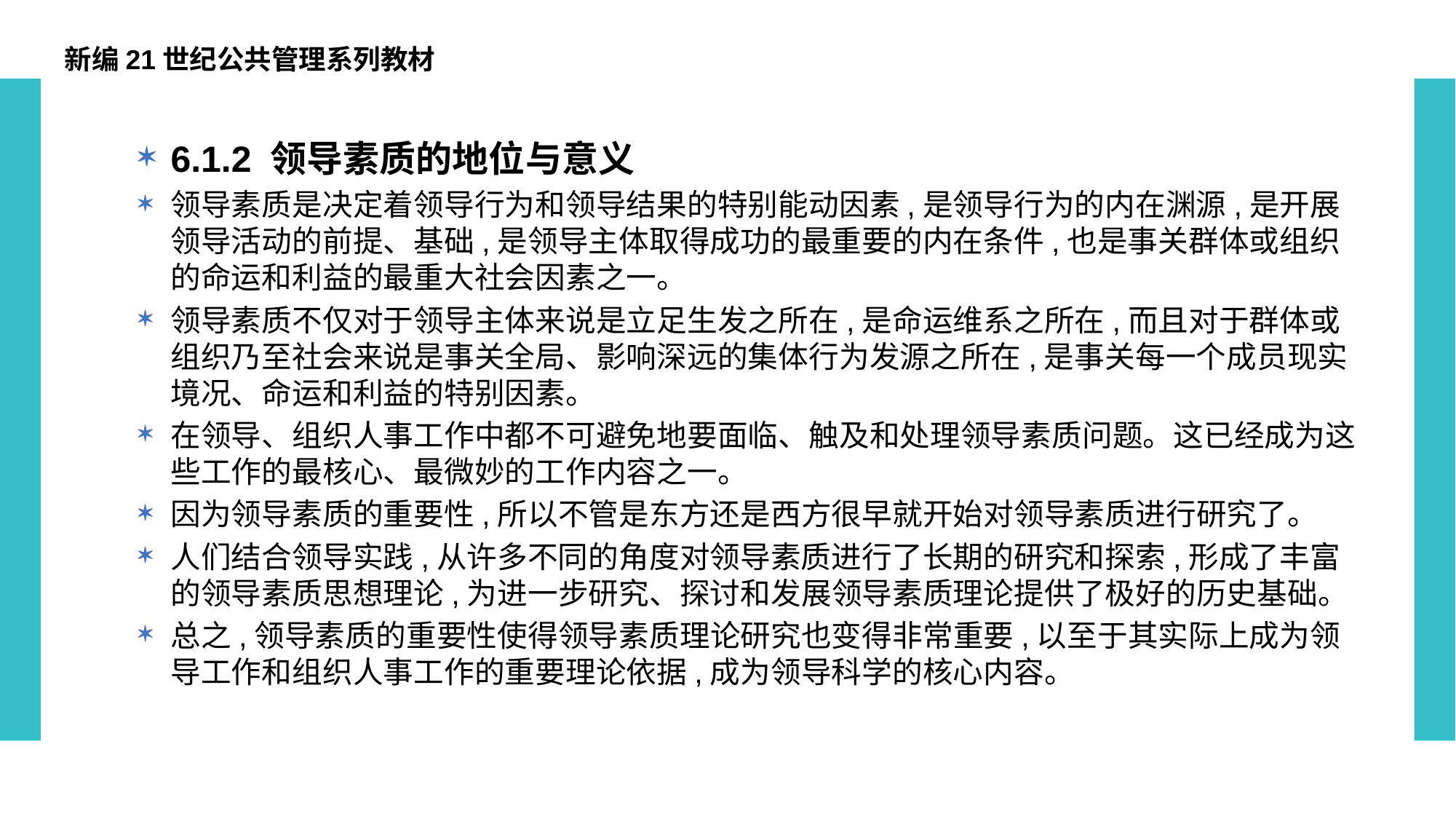

新编21世纪公共管理系列教材
6.1.2 领导素质的地位与意义
领导素质是决定着领导行为和领导结果的特别能动因素,是领导行为的内在渊源,是开展领导活动的前提、基础,是领导主体取得成功的最重要的内在条件,也是事关群体或组织的命运和利益的最重大社会因素之一。
领导素质不仅对于领导主体来说是立足生发之所在,是命运维系之所在,而且对于群体或组织乃至社会来说是事关全局、影响深远的集体行为发源之所在,是事关每一个成员现实境况、命运和利益的特别因素。
在领导、组织人事工作中都不可避免地要面临、触及和处理领导素质问题。这已经成为这些工作的最核心、最微妙的工作内容之一。
因为领导素质的重要性,所以不管是东方还是西方很早就开始对领导素质进行研究了。
人们结合领导实践,从许多不同的角度对领导素质进行了长期的研究和探索,形成了丰富的领导素质思想理论,为进一步研究、探讨和发展领导素质理论提供了极好的历史基础。
总之,领导素质的重要性使得领导素质理论研究也变得非常重要,以至于其实际上成为领导工作和组织人事工作的重要理论依据,成为领导科学的核心内容。